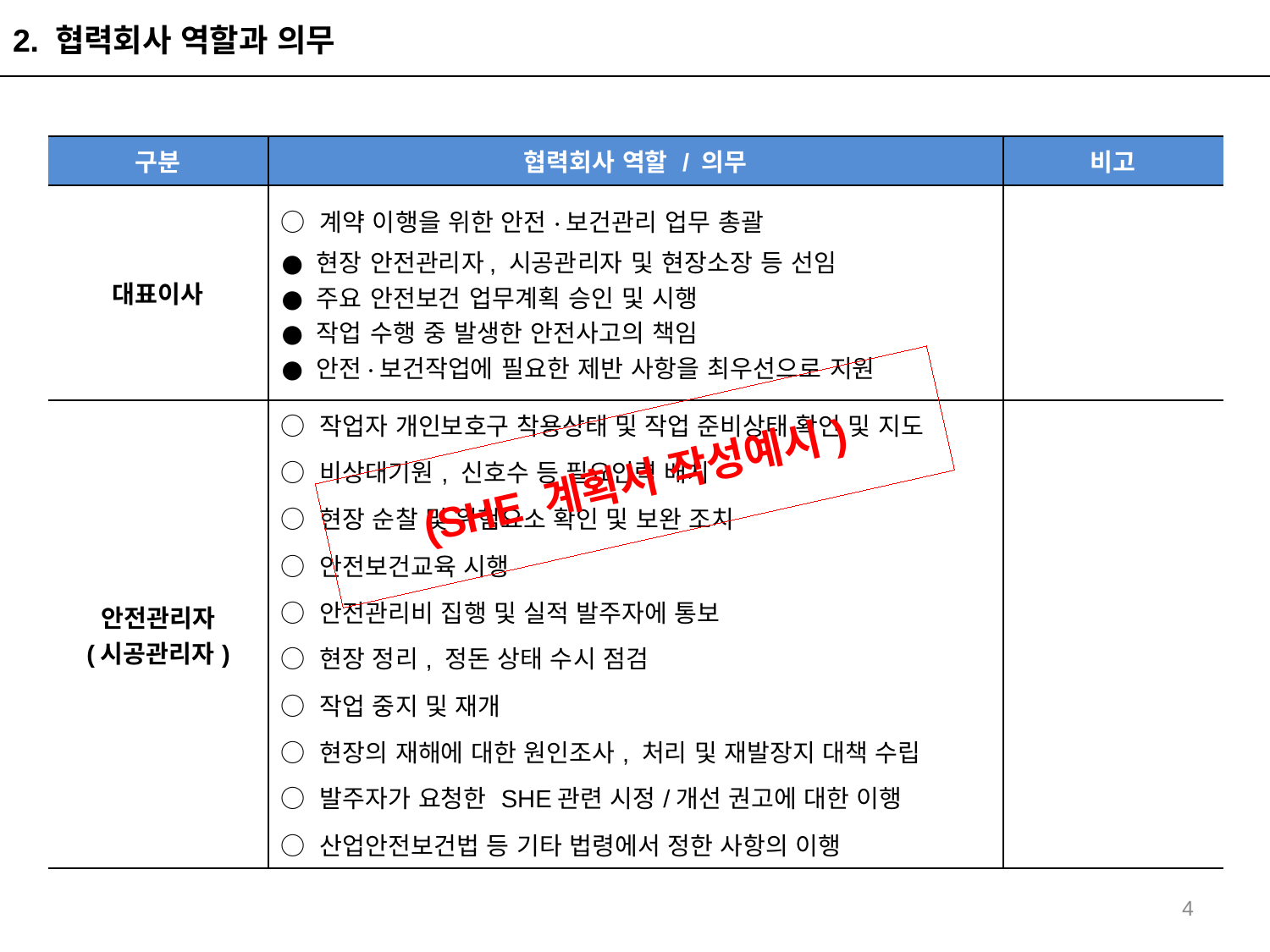

2. 협력회사 역할과 의무
| 구분 | 협력회사 역할 / 의무 | 비고 |
| --- | --- | --- |
| 대표이사 | ○ 계약 이행을 위한 안전·보건관리 업무 총괄 ○ 현장 안전관리자, 시공관리자 및 현장소장 등 선임 ○ 주요 안전보건 업무계획 승인 및 시행 ○ 작업 수행 중 발생한 안전사고의 책임 ○ 안전·보건작업에 필요한 제반 사항을 최우선으로 지원 |  |
| 안전관리자 (시공관리자) | ○ 작업자 개인보호구 착용상태 및 작업 준비상태 확인 및 지도 ○ 비상대기원, 신호수 등 필요인력 배치 ○ 현장 순찰 및 위험요소 확인 및 보완 조치 ○ 안전보건교육 시행 ○ 안전관리비 집행 및 실적 발주자에 통보 ○ 현장 정리, 정돈 상태 수시 점검 ○ 작업 중지 및 재개 ○ 현장의 재해에 대한 원인조사, 처리 및 재발장지 대책 수립 ○ 발주자가 요청한 SHE관련 시정/개선 권고에 대한 이행 ○ 산업안전보건법 등 기타 법령에서 정한 사항의 이행 |  |
(SHE 계획서 작성예시)
4